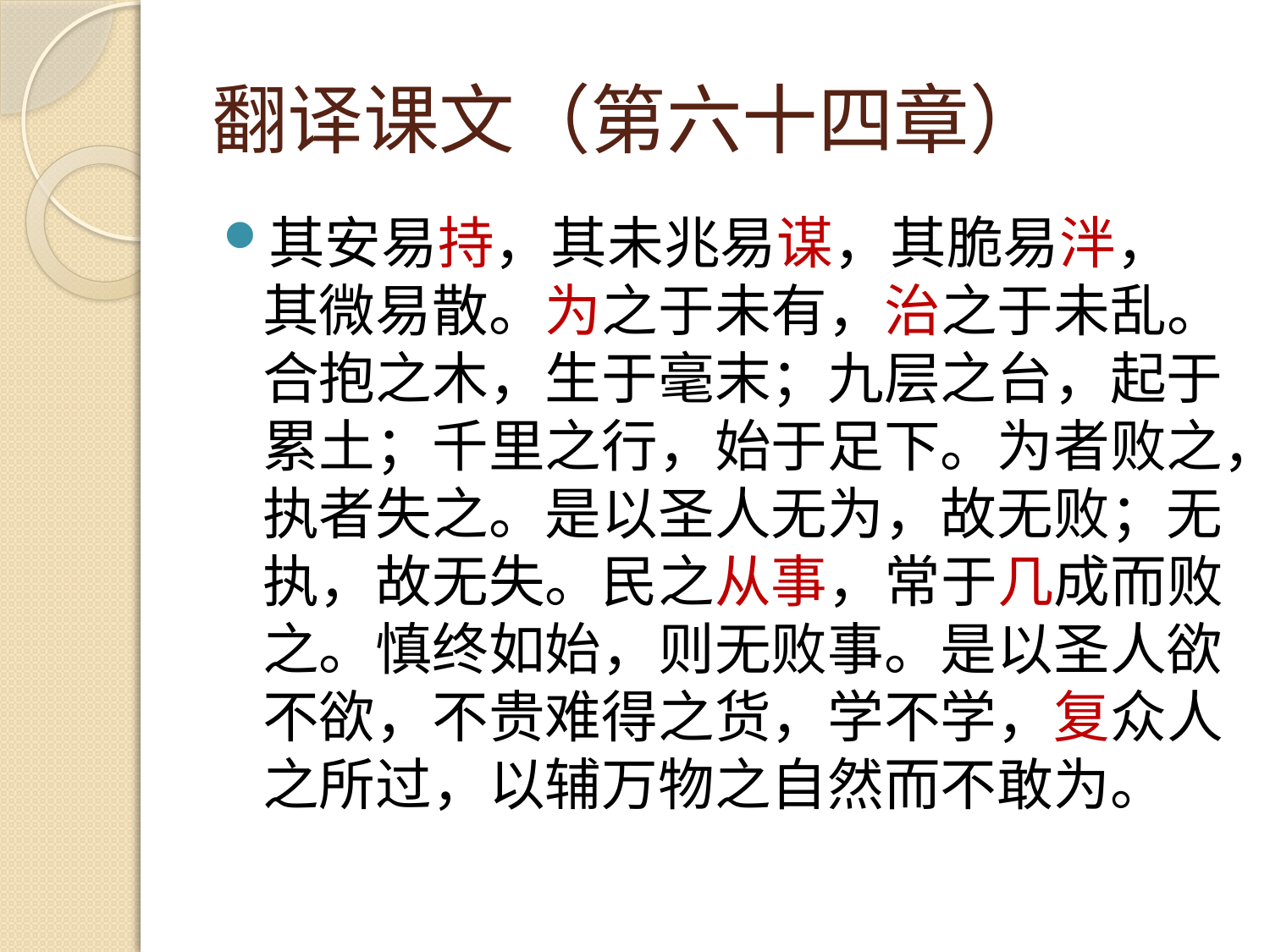

# 翻译课文（第六十四章）
其安易持，其未兆易谋，其脆易泮，其微易散。为之于未有，治之于未乱。合抱之木，生于毫末；九层之台，起于累土；千里之行，始于足下。为者败之，执者失之。是以圣人无为，故无败；无执，故无失。民之从事，常于几成而败之。慎终如始，则无败事。是以圣人欲不欲，不贵难得之货，学不学，复众人之所过，以辅万物之自然而不敢为。